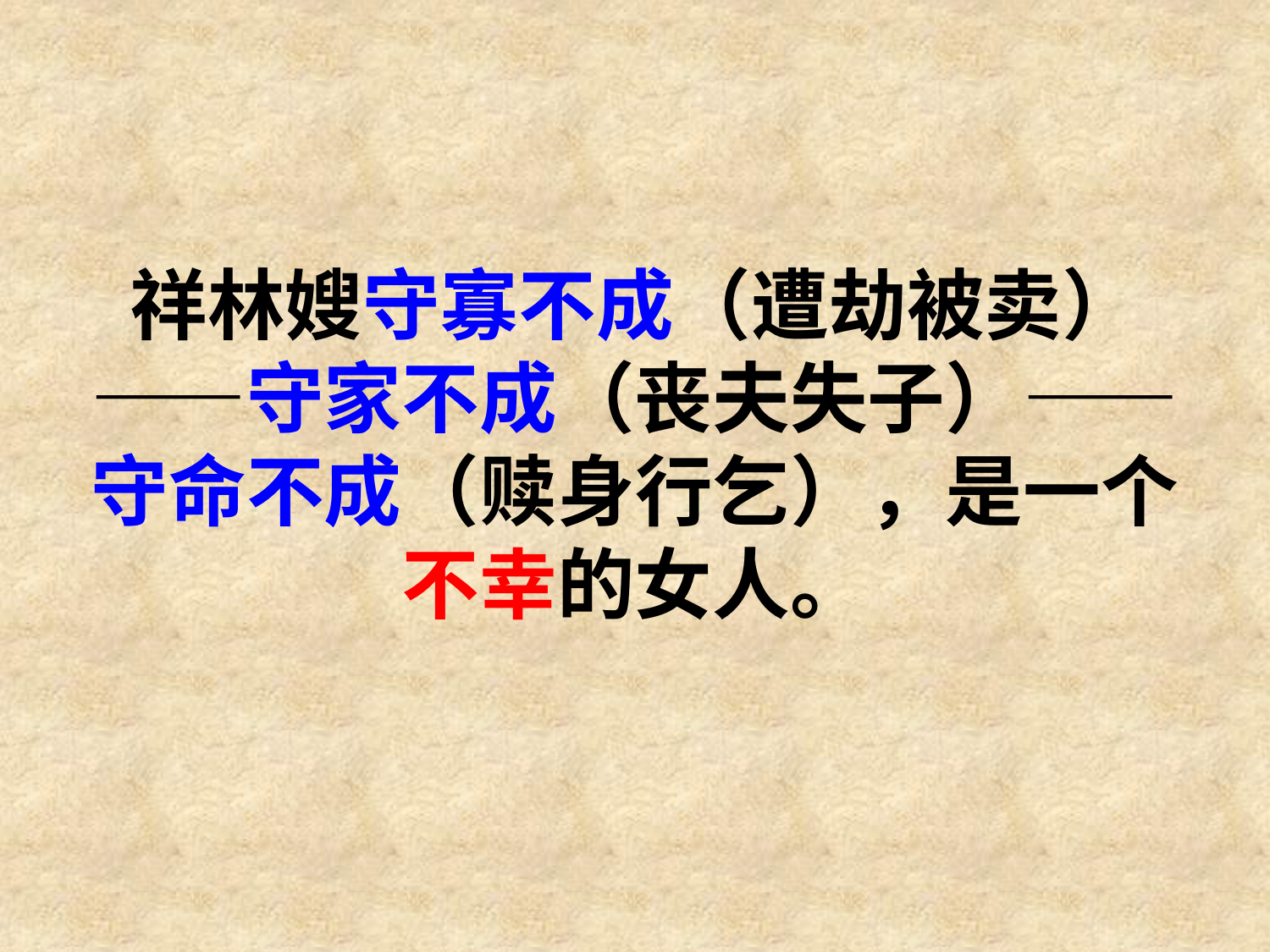

# 祥林嫂守寡不成（遭劫被卖）——守家不成（丧夫失子）——守命不成（赎身行乞），是一个不幸的女人。